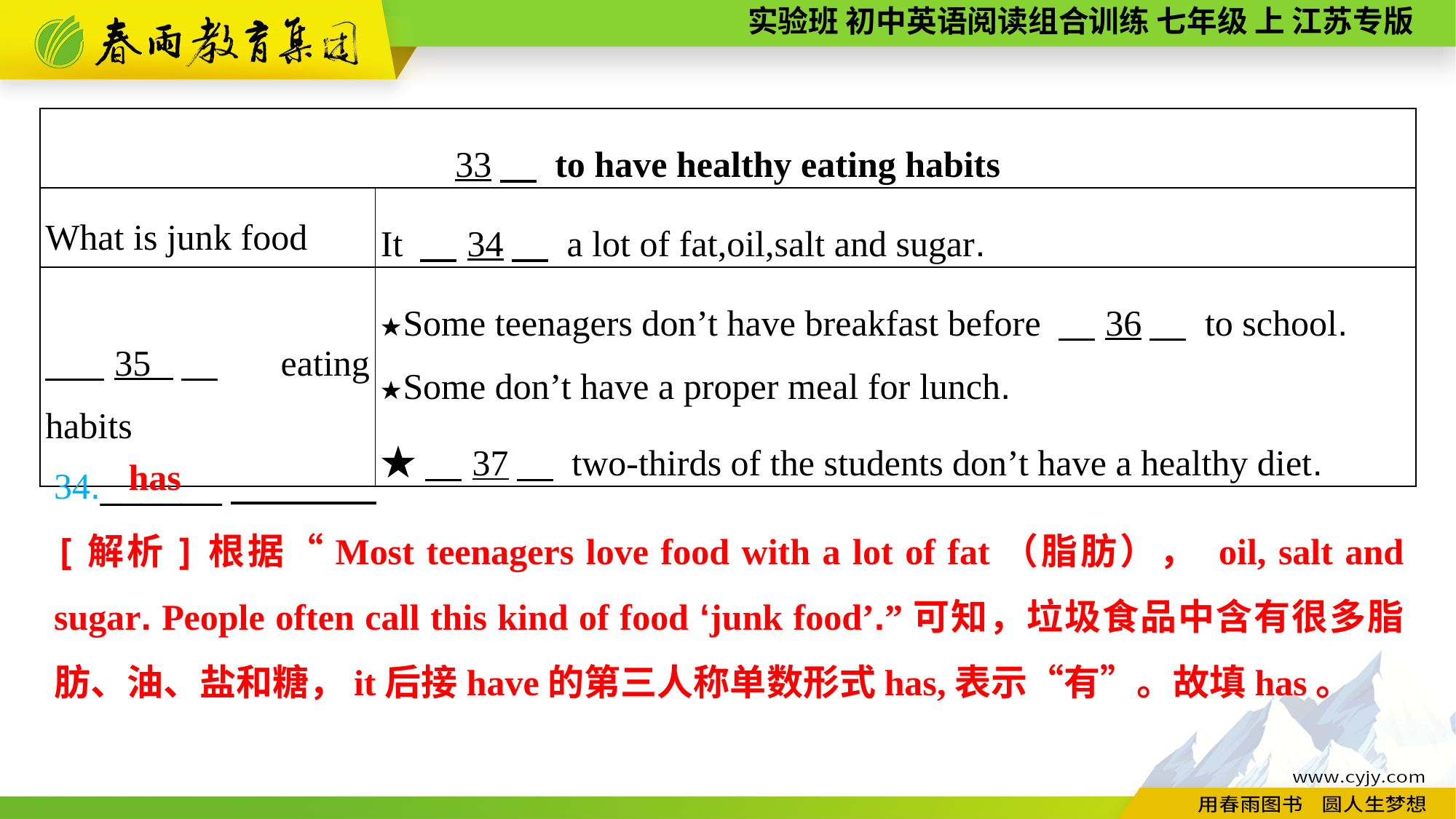

| 33　 to have healthy eating habits |  |
| --- | --- |
| What is junk food | It 　34　 a lot of fat,oil,salt and sugar. |
| 35　 eating habits | ★Some teenagers don’t have breakfast before 　36　 to school. ★Some don’t have a proper meal for lunch. ★　37　 two-thirds of the students don’t have a healthy diet. |
34.______
has
[解析]根据“Most teenagers love food with a lot of fat（脂肪）， oil, salt and sugar. People often call this kind of food ‘junk food’.”可知，垃圾食品中含有很多脂肪、油、盐和糖，it后接have的第三人称单数形式has,表示“有”。故填has。